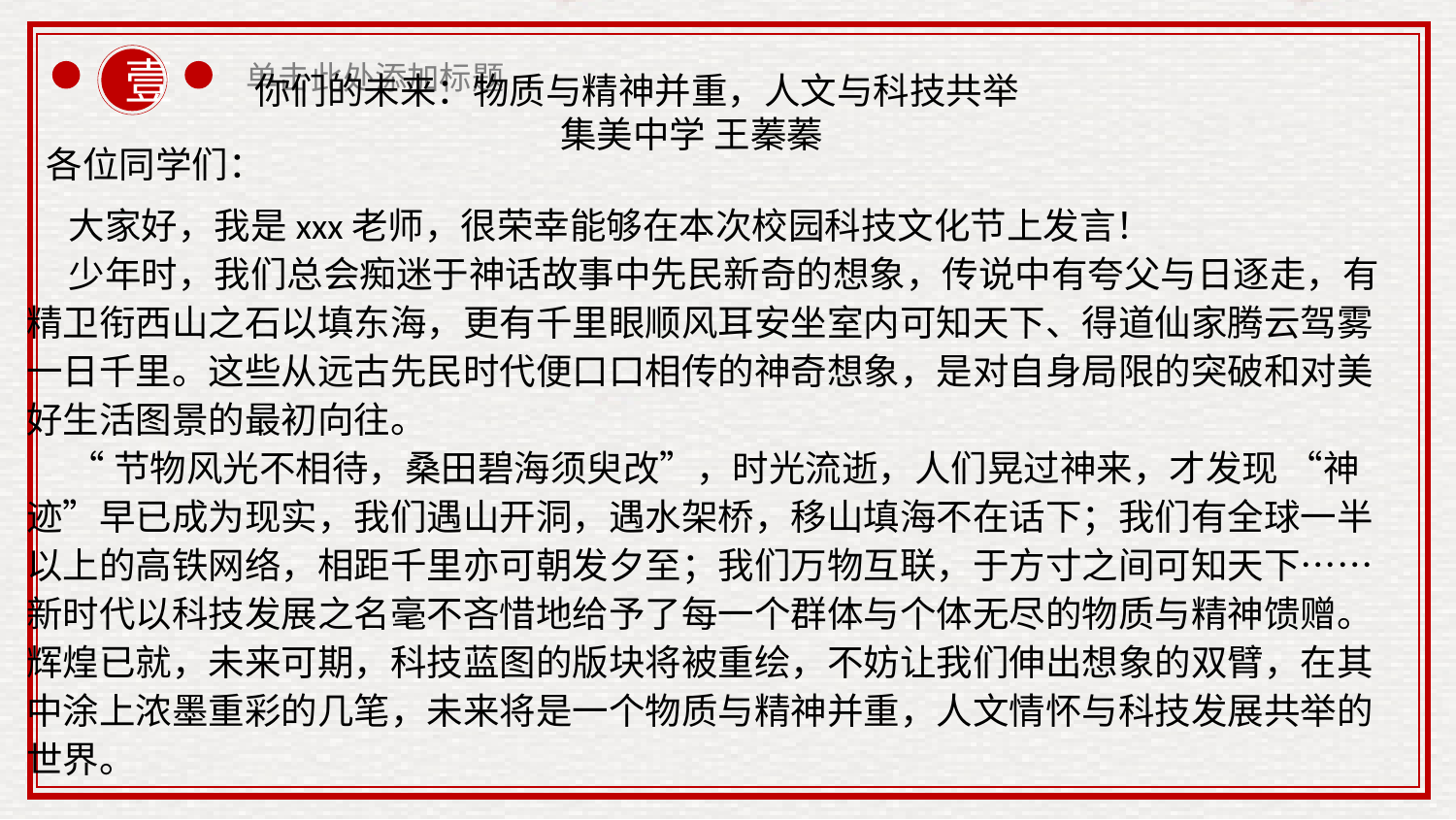

你们的未来：物质与精神并重，人文与科技共举
                                    集美中学 王蓁蓁
各位同学们：
大家好，我是xxx老师，很荣幸能够在本次校园科技文化节上发言！
少年时，我们总会痴迷于神话故事中先民新奇的想象，传说中有夸父与日逐走，有精卫衔西山之石以填东海，更有千里眼顺风耳安坐室内可知天下、得道仙家腾云驾雾一日千里。这些从远古先民时代便口口相传的神奇想象，是对自身局限的突破和对美好生活图景的最初向往。
“节物风光不相待，桑田碧海须臾改”，时光流逝，人们晃过神来，才发现 “神迹”早已成为现实，我们遇山开洞，遇水架桥，移山填海不在话下；我们有全球一半以上的高铁网络，相距千里亦可朝发夕至；我们万物互联，于方寸之间可知天下……新时代以科技发展之名毫不吝惜地给予了每一个群体与个体无尽的物质与精神馈赠。辉煌已就，未来可期，科技蓝图的版块将被重绘，不妨让我们伸出想象的双臂，在其中涂上浓墨重彩的几笔，未来将是一个物质与精神并重，人文情怀与科技发展共举的世界。